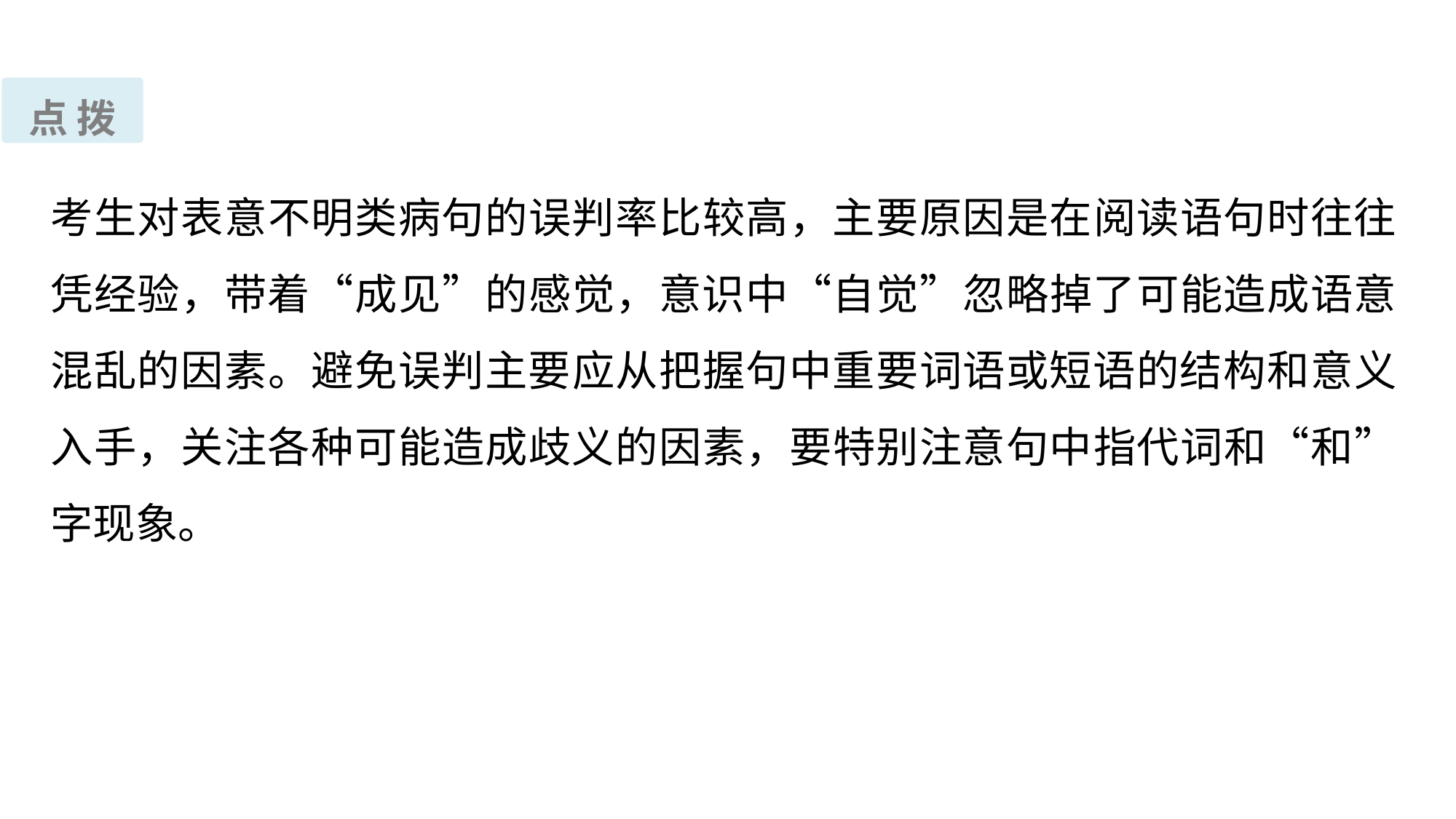

点 拨
考生对表意不明类病句的误判率比较高，主要原因是在阅读语句时往往凭经验，带着“成见”的感觉，意识中“自觉”忽略掉了可能造成语意混乱的因素。避免误判主要应从把握句中重要词语或短语的结构和意义入手，关注各种可能造成歧义的因素，要特别注意句中指代词和“和”字现象。